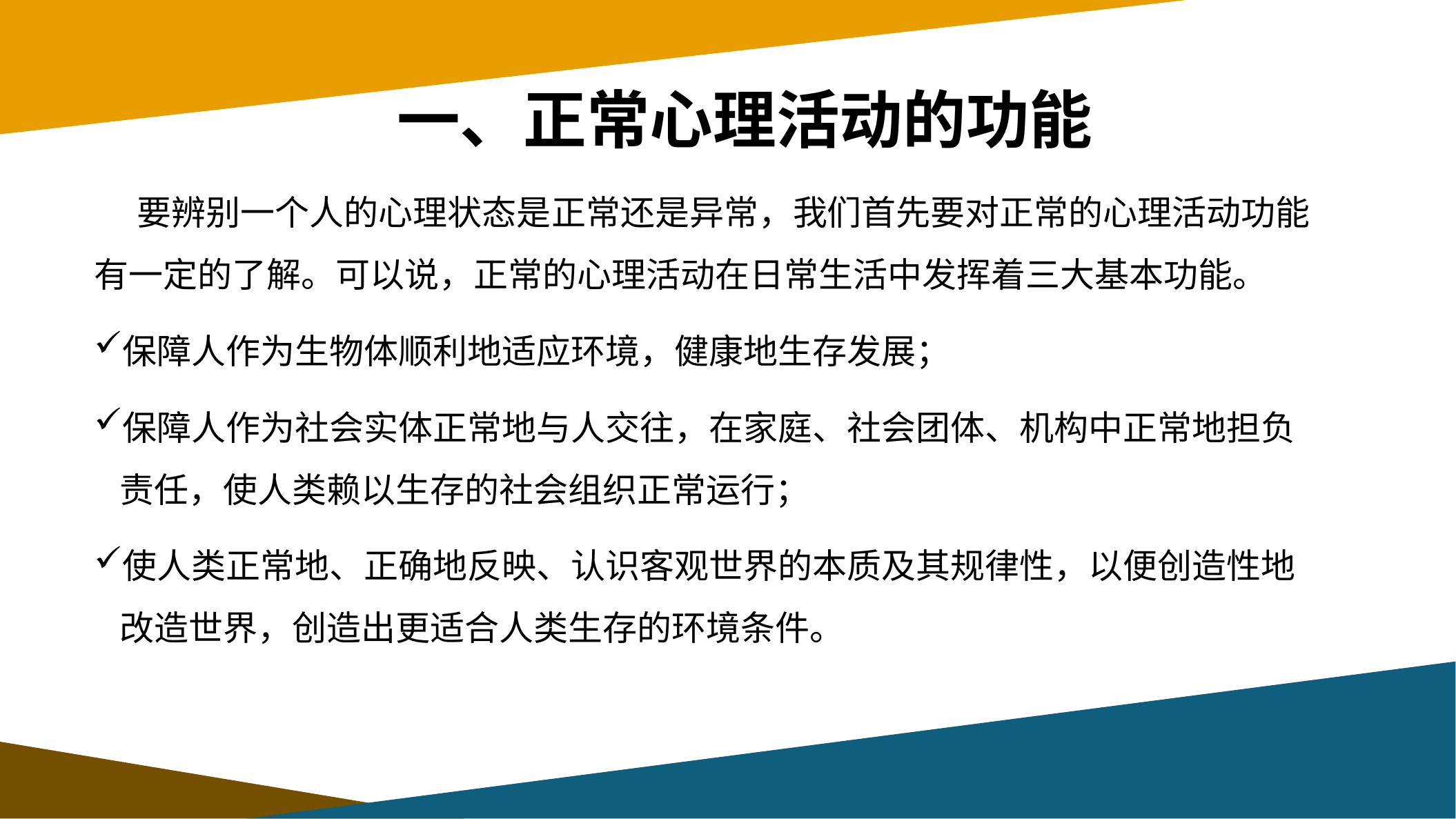

# 一、正常心理活动的功能
     要辨别一个人的心理状态是正常还是异常，我们首先要对正常的心理活动功能有一定的了解。可以说，正常的心理活动在日常生活中发挥着三大基本功能。
保障人作为生物体顺利地适应环境，健康地生存发展；
保障人作为社会实体正常地与人交往，在家庭、社会团体、机构中正常地担负责任，使人类赖以生存的社会组织正常运行；
使人类正常地、正确地反映、认识客观世界的本质及其规律性，以便创造性地改造世界，创造出更适合人类生存的环境条件。